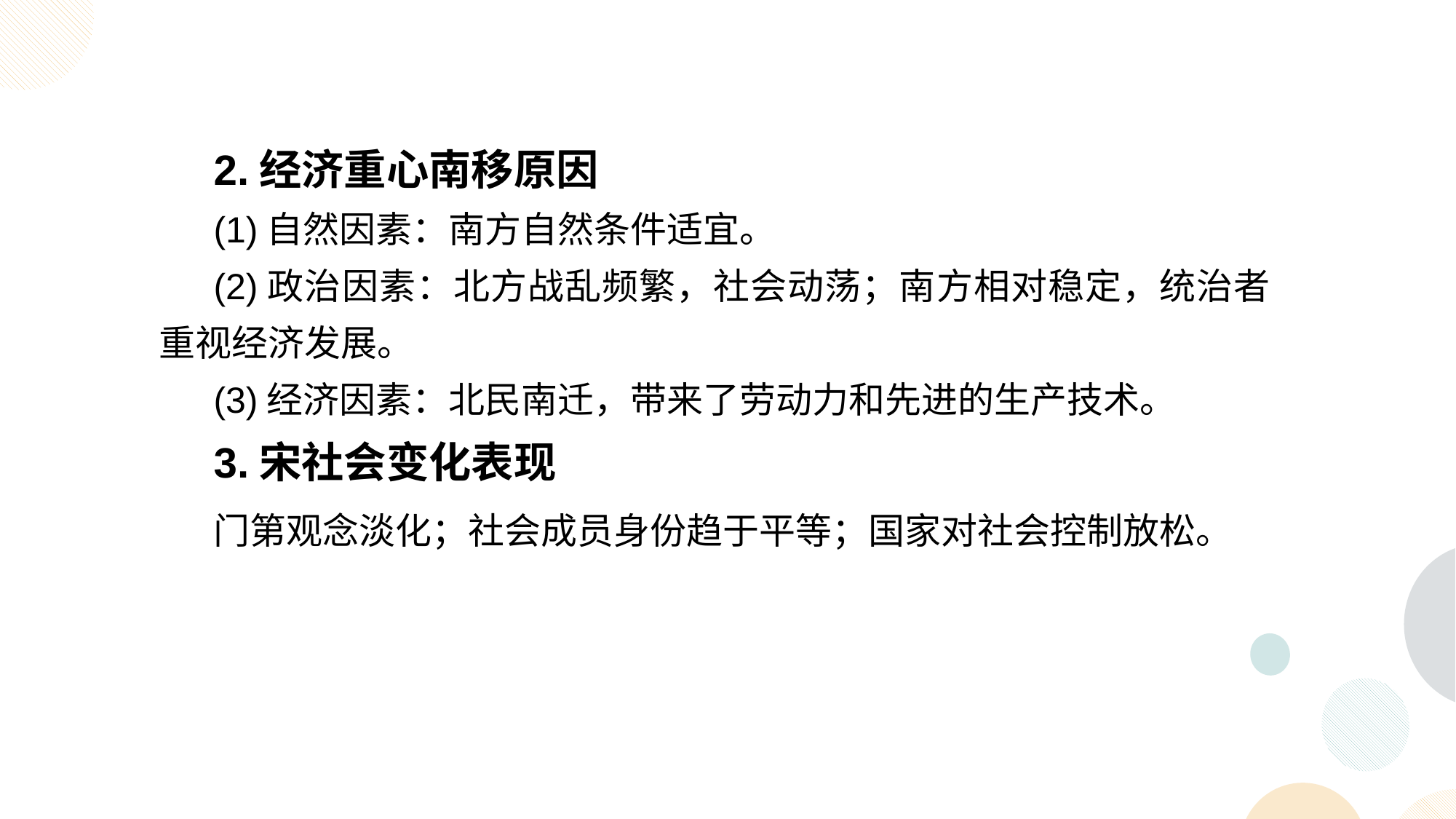

2.经济重心南移原因
(1)自然因素：南方自然条件适宜。
(2)政治因素：北方战乱频繁，社会动荡；南方相对稳定，统治者重视经济发展。
(3)经济因素：北民南迁，带来了劳动力和先进的生产技术。
3.宋社会变化表现
门第观念淡化；社会成员身份趋于平等；国家对社会控制放松。